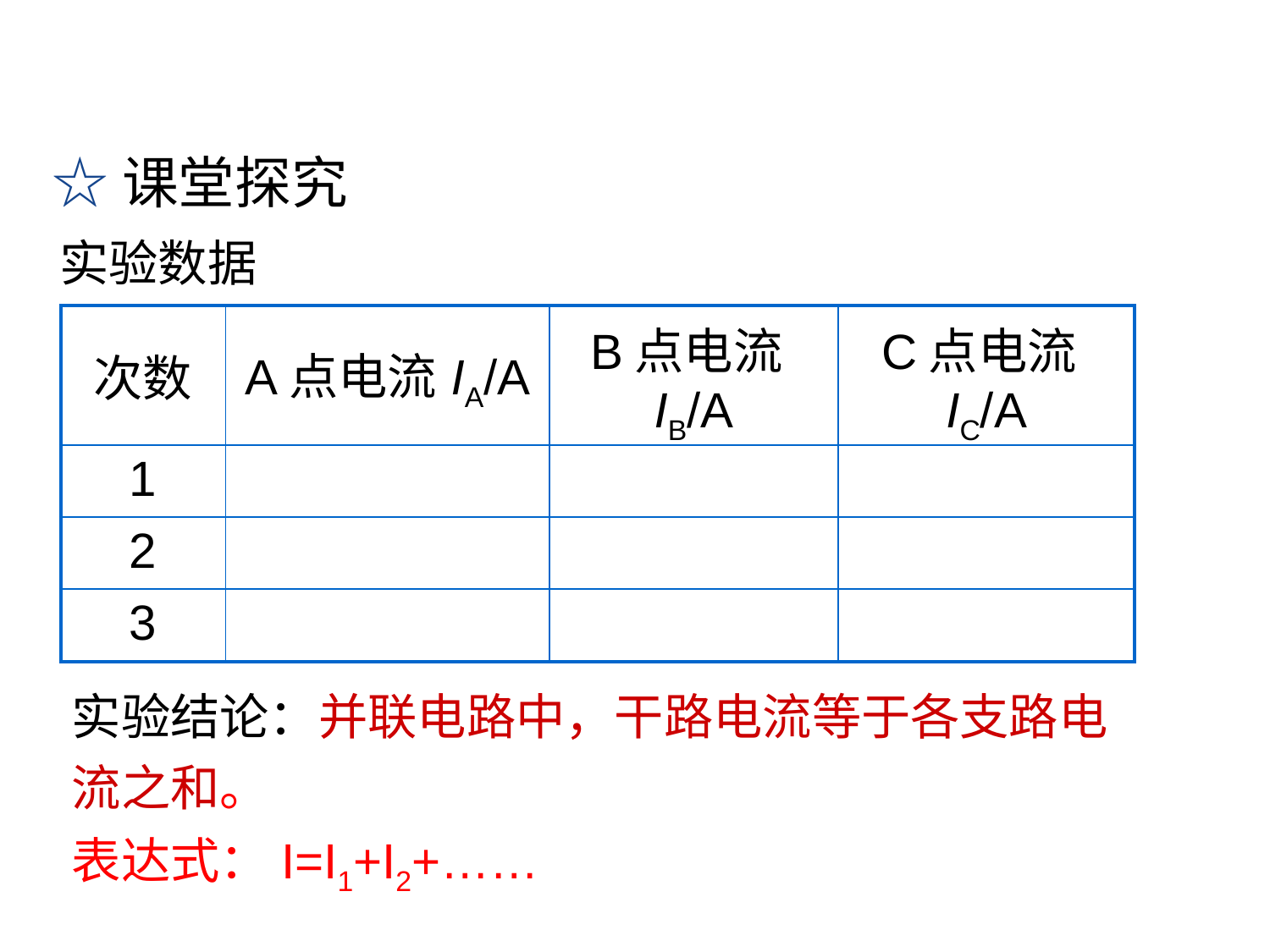

☆课堂探究
实验数据
| 次数 | A点电流IA/A | B点电流IB/A | C点电流IC/A |
| --- | --- | --- | --- |
| 1 |  |  |  |
| 2 |  |  |  |
| 3 |  |  |  |
实验结论：并联电路中，干路电流等于各支路电流之和。
表达式：I=I1+I2+……